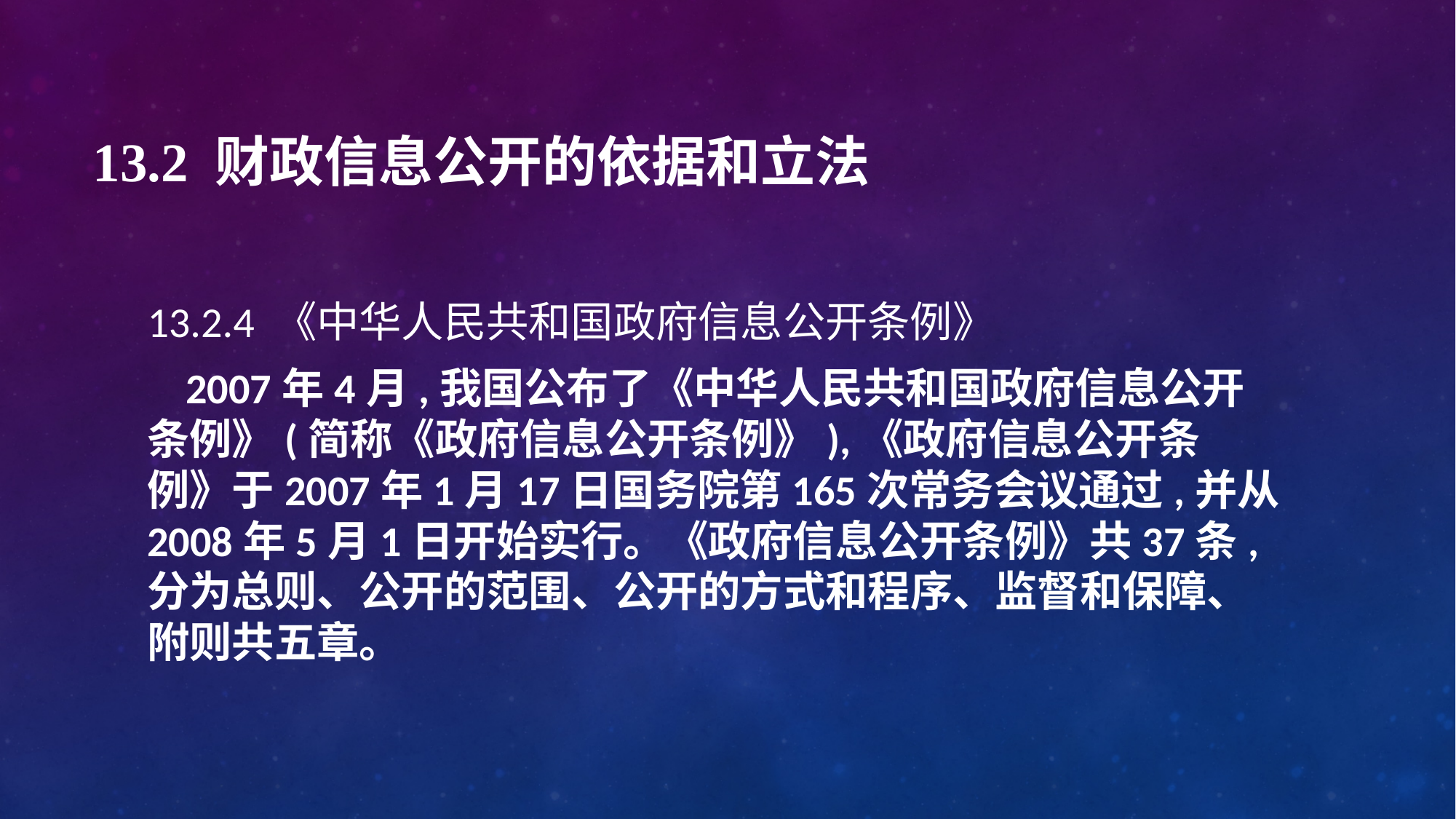

# 13.2 财政信息公开的依据和立法
13.2.4 《中华人民共和国政府信息公开条例》
    2007年4月,我国公布了《中华人民共和国政府信息公开条例》(简称《政府信息公开条例》),《政府信息公开条例》于2007年1月17日国务院第165次常务会议通过,并从2008年5月1日开始实行。《政府信息公开条例》共37条,分为总则、公开的范围、公开的方式和程序、监督和保障、附则共五章。